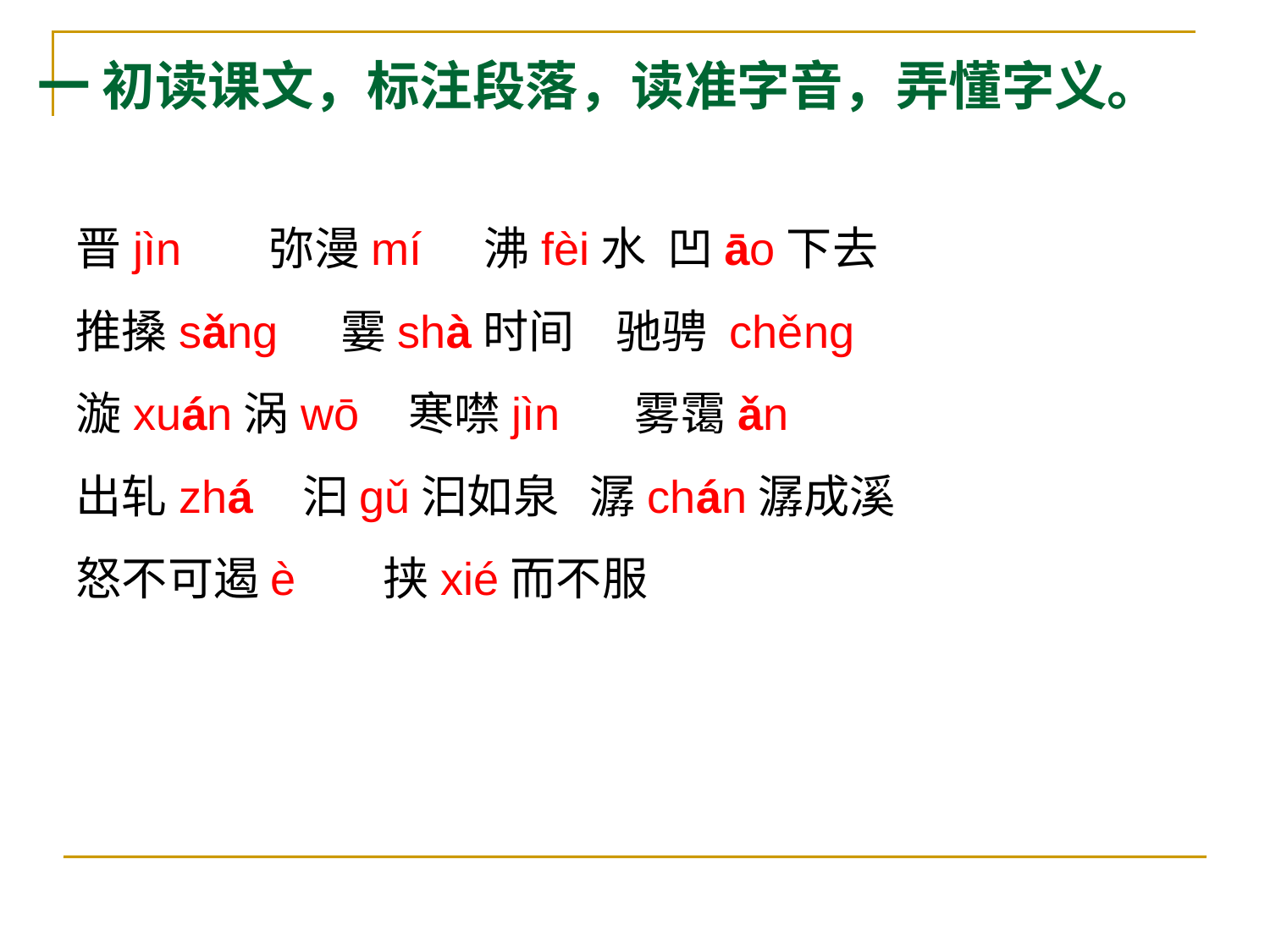

# 一 初读课文，标注段落，读准字音，弄懂字义。
晋jìn      弥漫mí    沸fèi水  凹āo下去
推搡sǎng    霎shà时间    驰骋 chěng
漩xuán涡wō   寒噤jìn     雾霭ǎn
出轧zhá   汩gǔ汩如泉   潺chán潺成溪
怒不可遏è      挟xié而不服